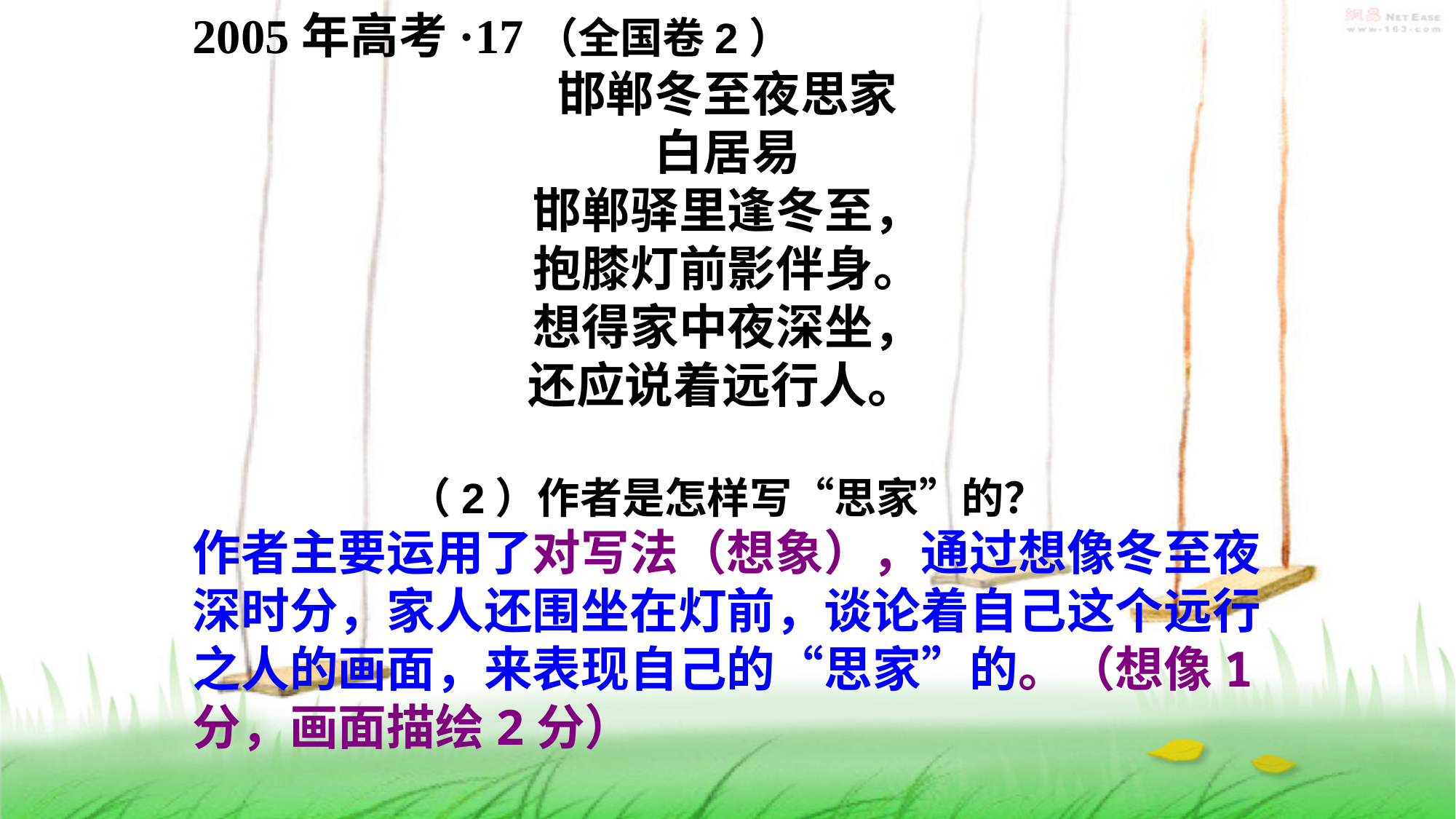

2005年高考·17（全国卷2）
邯郸冬至夜思家
白居易
邯郸驿里逢冬至，
抱膝灯前影伴身。
想得家中夜深坐，
还应说着远行人。
（2）作者是怎样写“思家”的？
作者主要运用了对写法（想象），通过想像冬至夜深时分，家人还围坐在灯前，谈论着自己这个远行之人的画面，来表现自己的“思家”的。（想像1分，画面描绘2分）